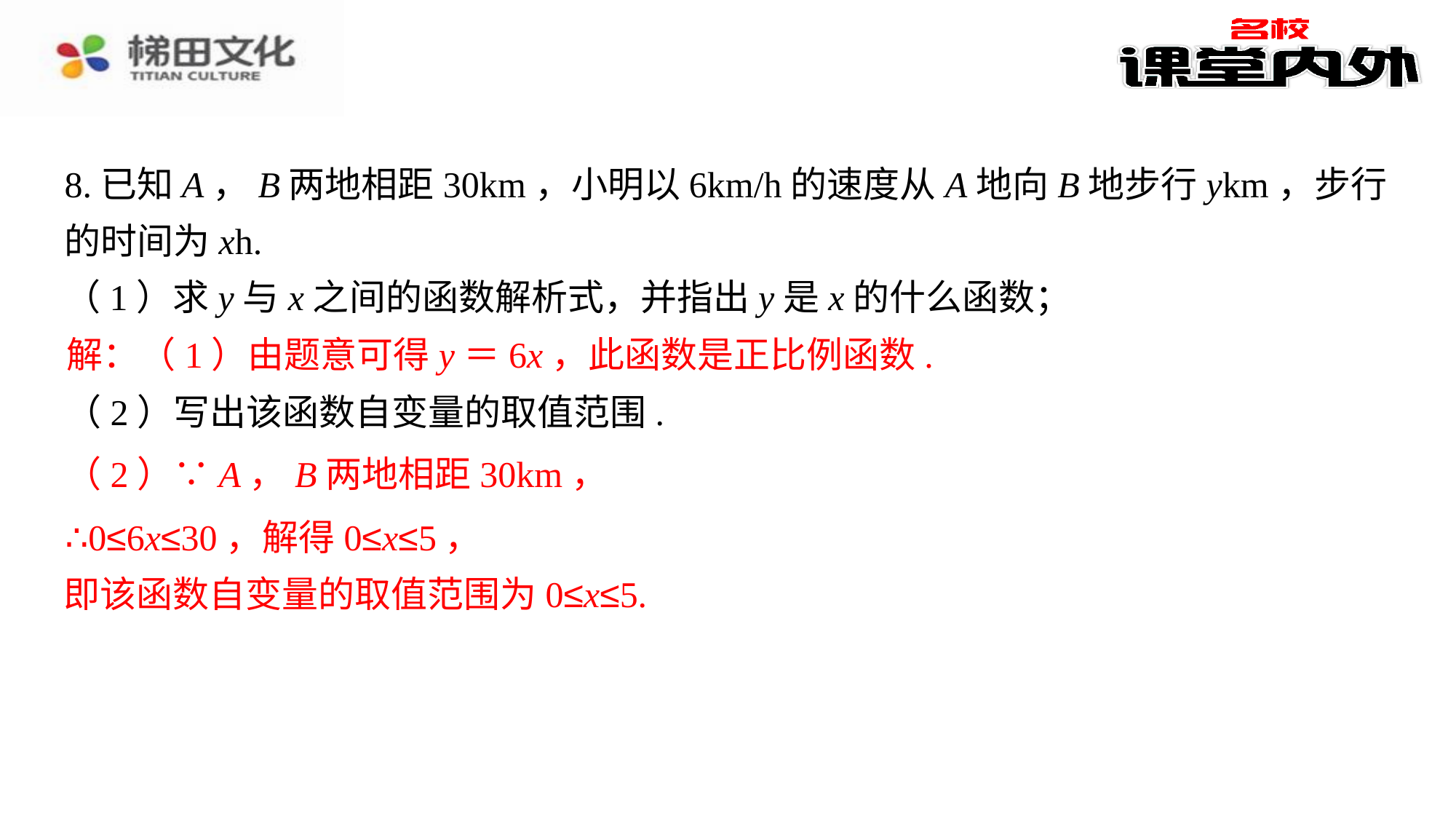

8.已知A，B两地相距30km，小明以6km/h的速度从A地向B地步行ykm，步行的时间为xh.
（1）求y与x之间的函数解析式，并指出y是x的什么函数；
解：（1）由题意可得y＝6x，此函数是正比例函数.⁠
（2）∵A，B两地相距30km，⁠
∴0≤6x≤30，解得0≤x≤5，⁠
即该函数自变量的取值范围为0≤x≤5.⁠
解：（1）由题意可得y＝6x，此函数是正比例函数.
（2）写出该函数自变量的取值范围.
（2）∵A，B两地相距30km，
∴0≤6x≤30，解得0≤x≤5，
即该函数自变量的取值范围为0≤x≤5.